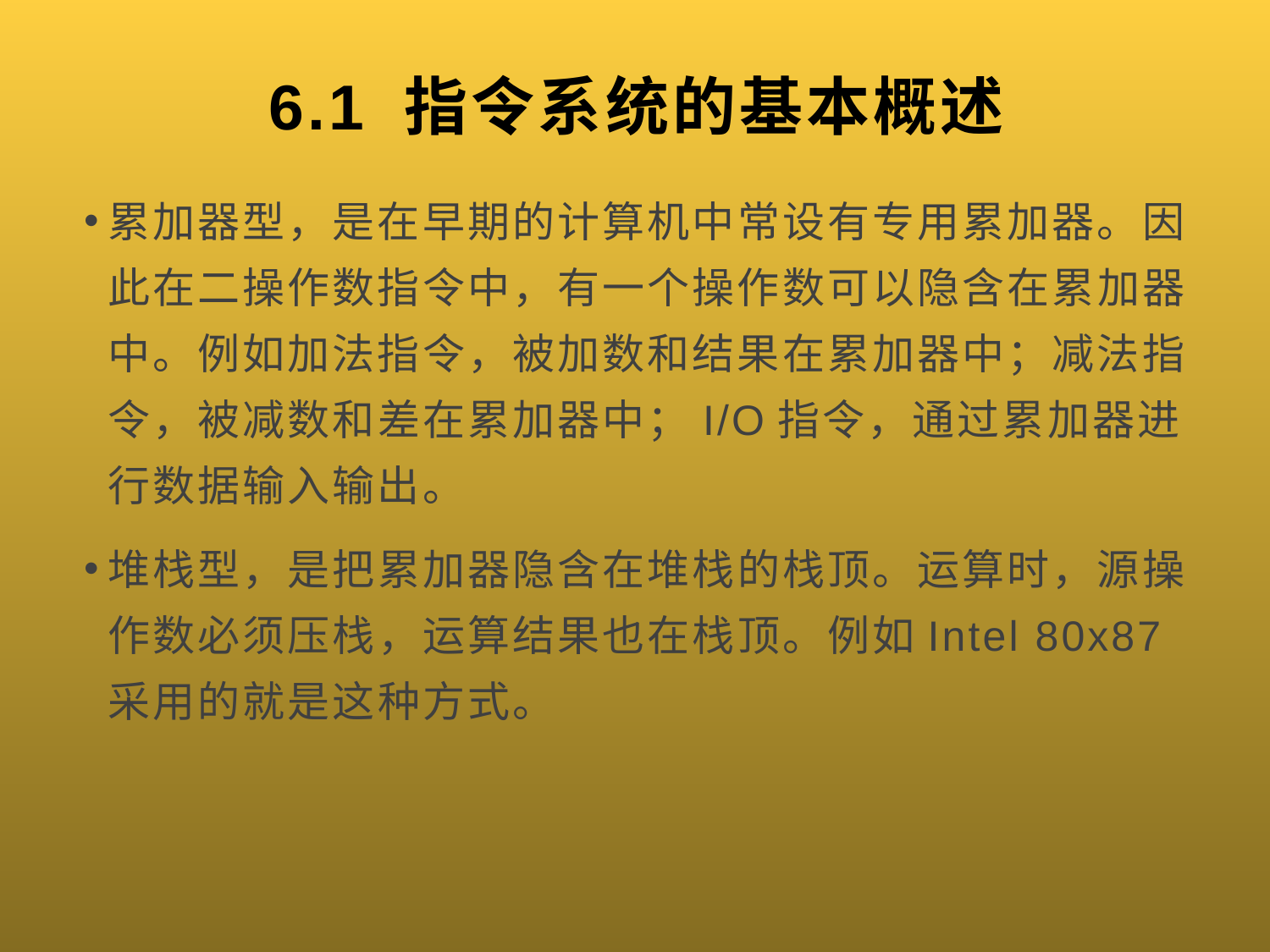

# 6.1 指令系统的基本概述
累加器型，是在早期的计算机中常设有专用累加器。因此在二操作数指令中，有一个操作数可以隐含在累加器中。例如加法指令，被加数和结果在累加器中；减法指令，被减数和差在累加器中；I/O指令，通过累加器进行数据输入输出。
堆栈型，是把累加器隐含在堆栈的栈顶。运算时，源操作数必须压栈，运算结果也在栈顶。例如Intel 80x87采用的就是这种方式。